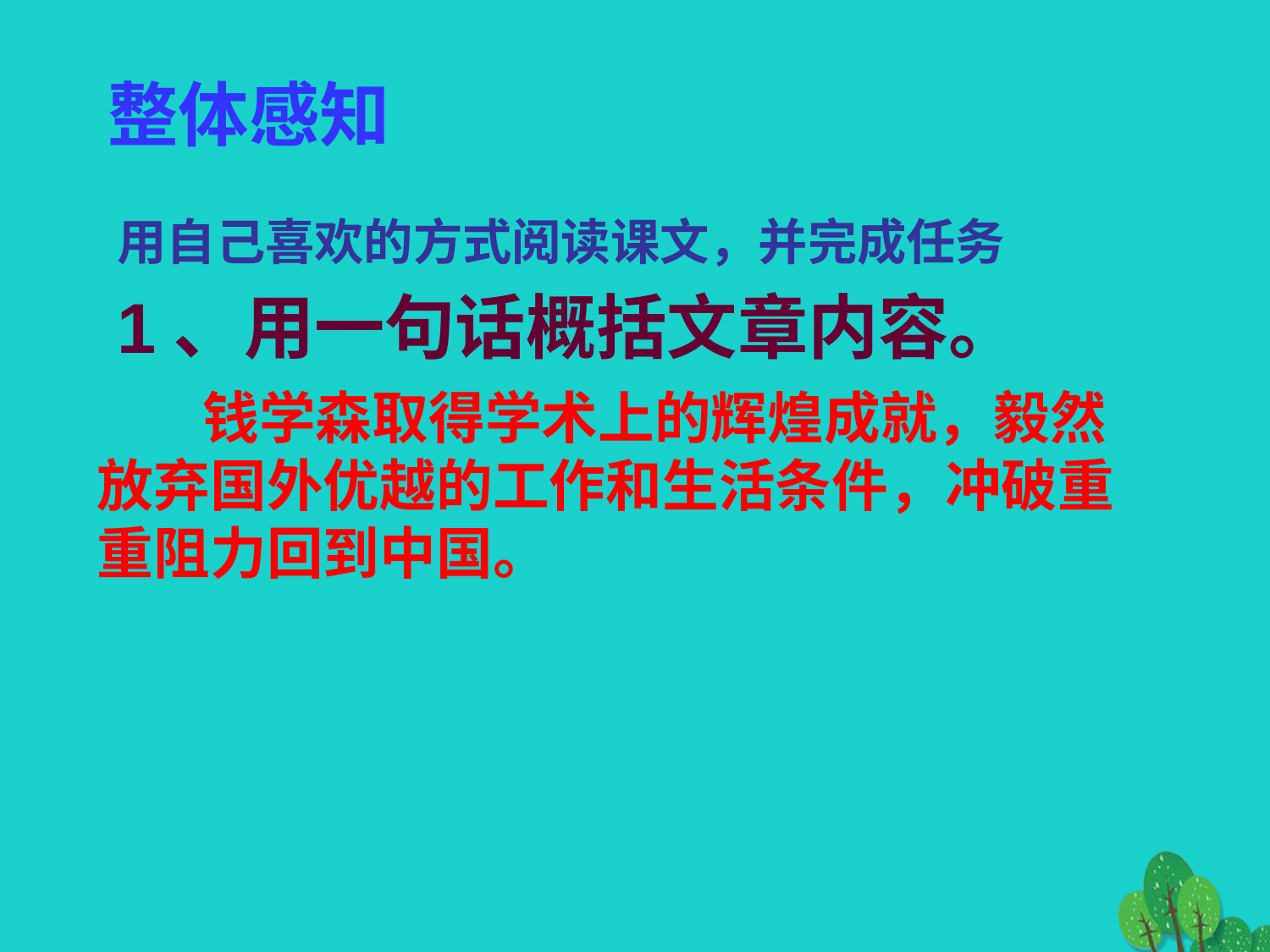

整体感知

用自己喜欢的方式阅读课文，并完成任务
1、用一句话概括文章内容。
          钱学森取得学术上的辉煌成就，毅然
放弃国外优越的工作和生活条件，冲破重
重阻力回到中国。